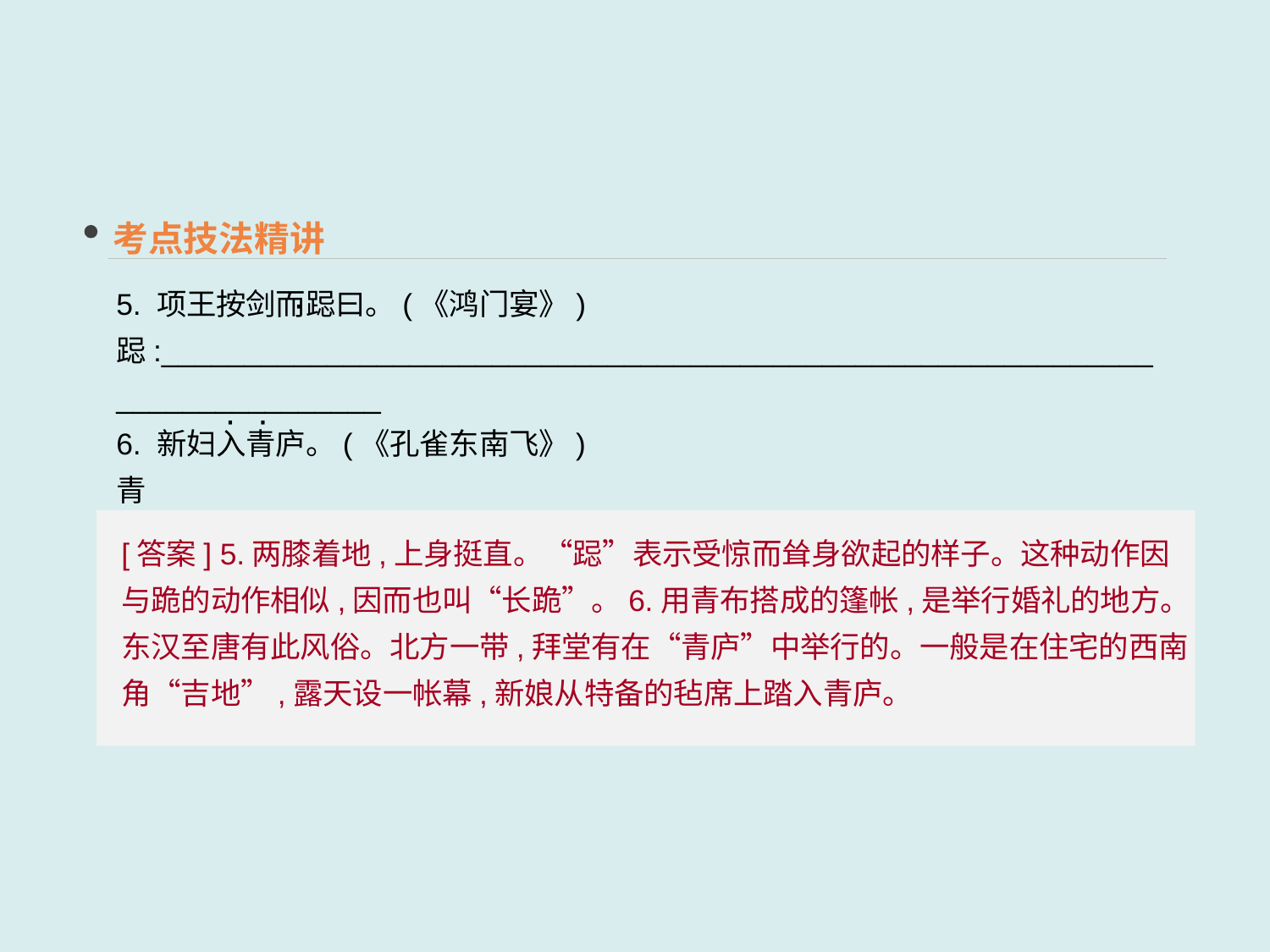

考点技法精讲

5. 项王按剑而跽曰。(《鸿门宴》)
跽:____________________________________________________________________________
6. 新妇入青庐。(《孔雀东南飞》)
青庐:__________________________________________________________________________
 ·
 ·  ·

[答案] 5.两膝着地,上身挺直。“跽”表示受惊而耸身欲起的样子。这种动作因与跪的动作相似,因而也叫“长跪”。6.用青布搭成的篷帐,是举行婚礼的地方。东汉至唐有此风俗。北方一带,拜堂有在“青庐”中举行的。一般是在住宅的西南角“吉地”,露天设一帐幕,新娘从特备的毡席上踏入青庐。